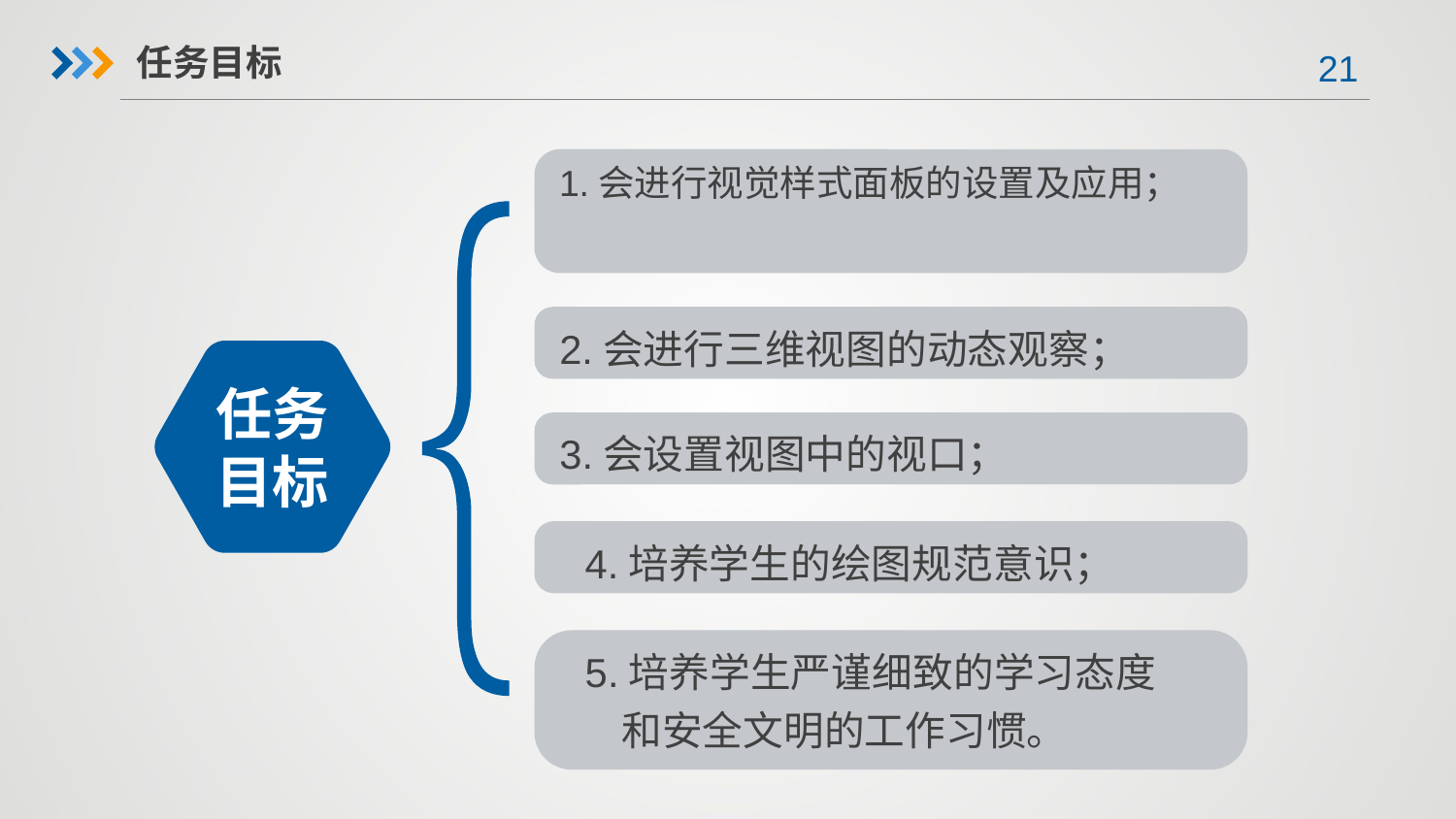

任务目标

1.会进行视觉样式面板的设置及应用；

2.会进行三维视图的动态观察；

任务目标

3.会设置视图中的视口；

4.培养学生的绘图规范意识；

5.培养学生严谨细致的学习态度
   和安全文明的工作习惯。